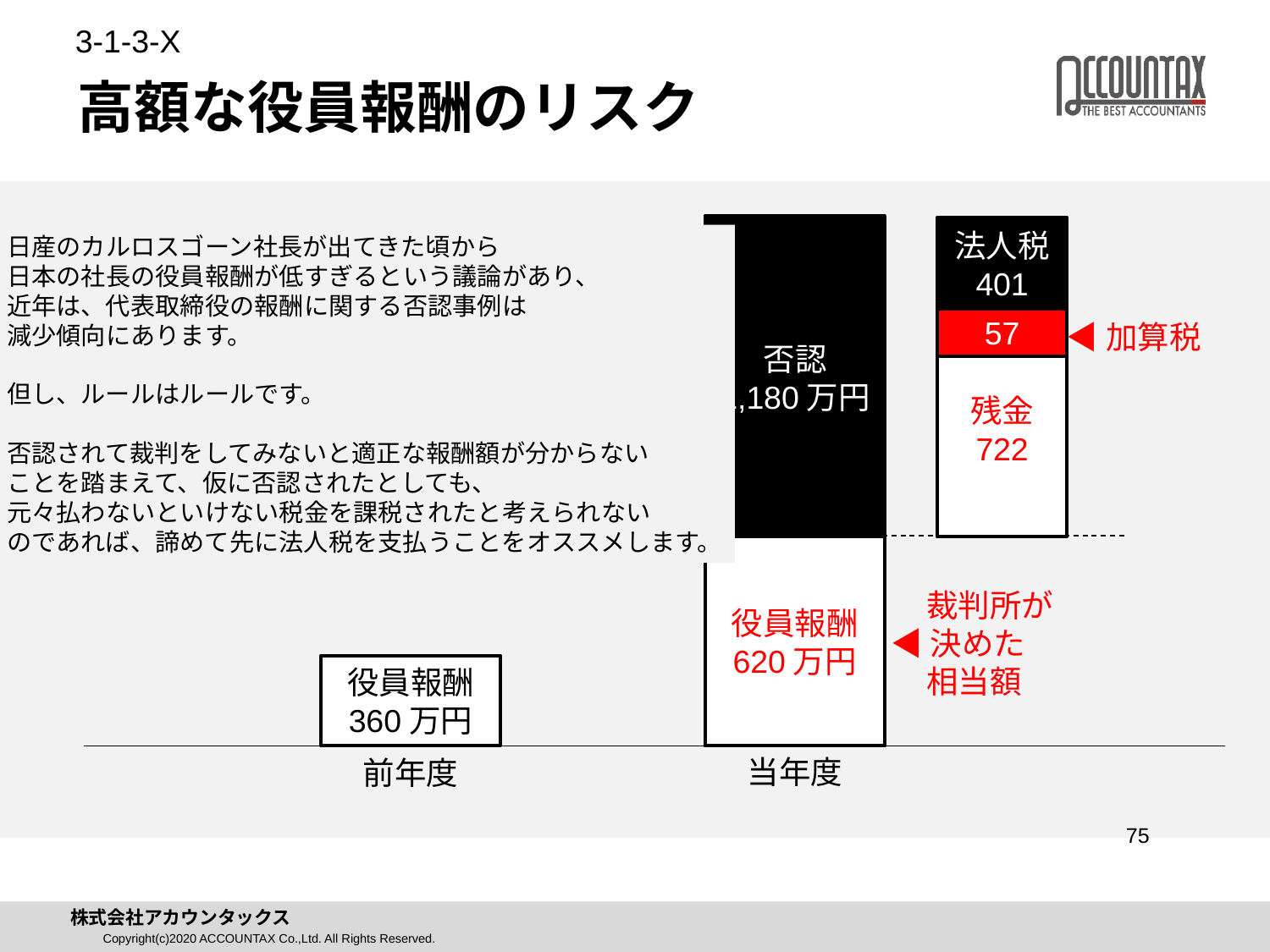

3-1-3-X
# 高額な役員報酬のリスク

役員報酬
1,800万円
否認
1,180万円
法人税
401
日産のカルロスゴーン社長が出てきた頃から
日本の社長の役員報酬が低すぎるという議論があり、
近年は、代表取締役の報酬に関する否認事例は
減少傾向にあります。

但し、ルールはルールです。

否認されて裁判をしてみないと適正な報酬額が分からない
ことを踏まえて、仮に否認されたとしても、
元々払わないといけない税金を課税されたと考えられない
のであれば、諦めて先に法人税を支払うことをオススメします。
57
残金
779
◀加算税
残金
722
役員報酬
620万円
　　裁判所が
◀決めた
　相当額
役員報酬
360万円
当年度
前年度
75